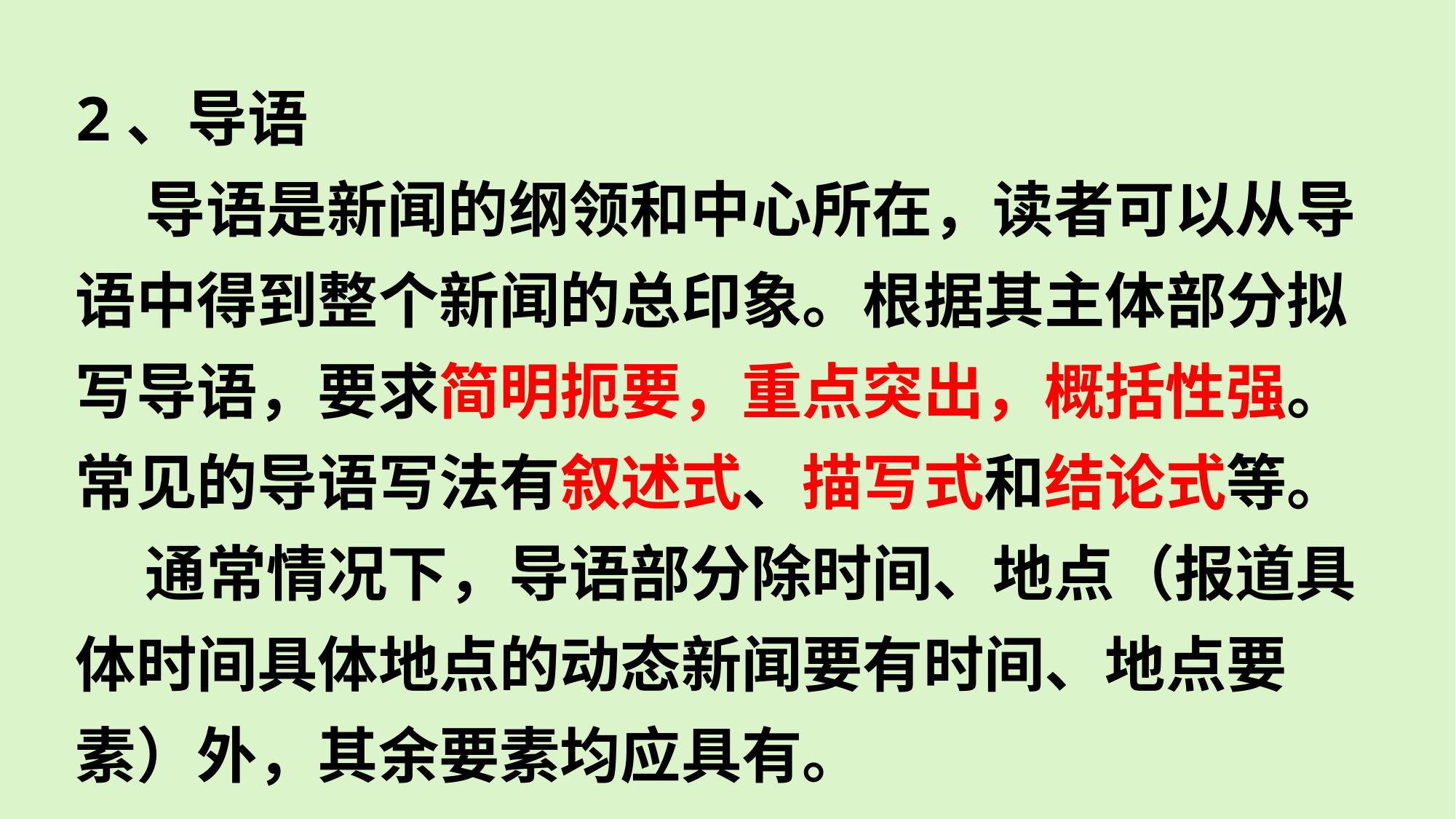

2、导语
    导语是新闻的纲领和中心所在，读者可以从导语中得到整个新闻的总印象。根据其主体部分拟写导语，要求简明扼要，重点突出，概括性强。常见的导语写法有叙述式、描写式和结论式等。
    通常情况下，导语部分除时间、地点（报道具体时间具体地点的动态新闻要有时间、地点要素）外，其余要素均应具有。